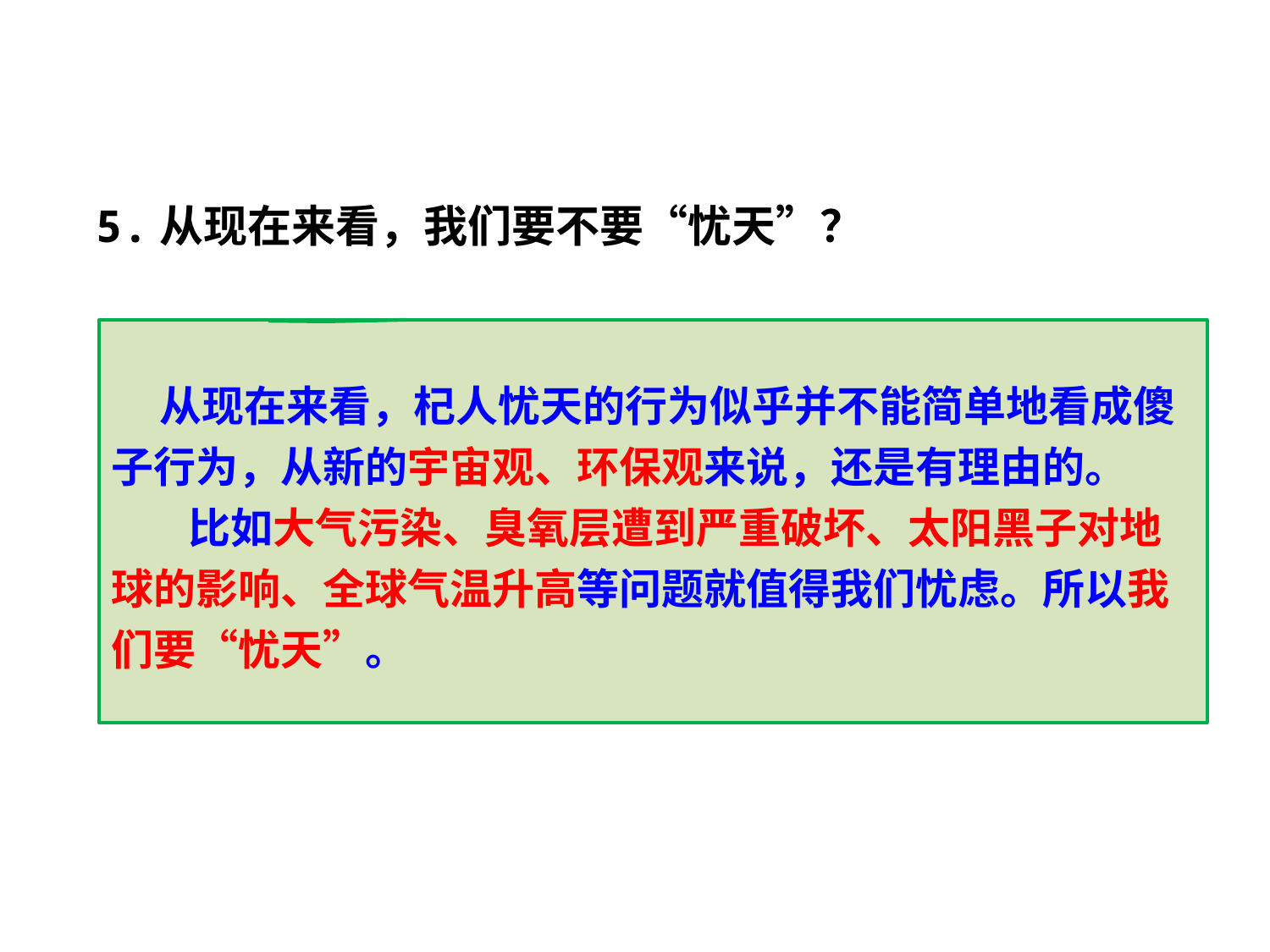

5.从现在来看，我们要不要“忧天”？
    从现在来看，杞人忧天的行为似乎并不能简单地看成傻子行为，从新的宇宙观、环保观来说，还是有理由的。
       比如大气污染、臭氧层遭到严重破坏、太阳黑子对地球的影响、全球气温升高等问题就值得我们忧虑。所以我们要“忧天”。